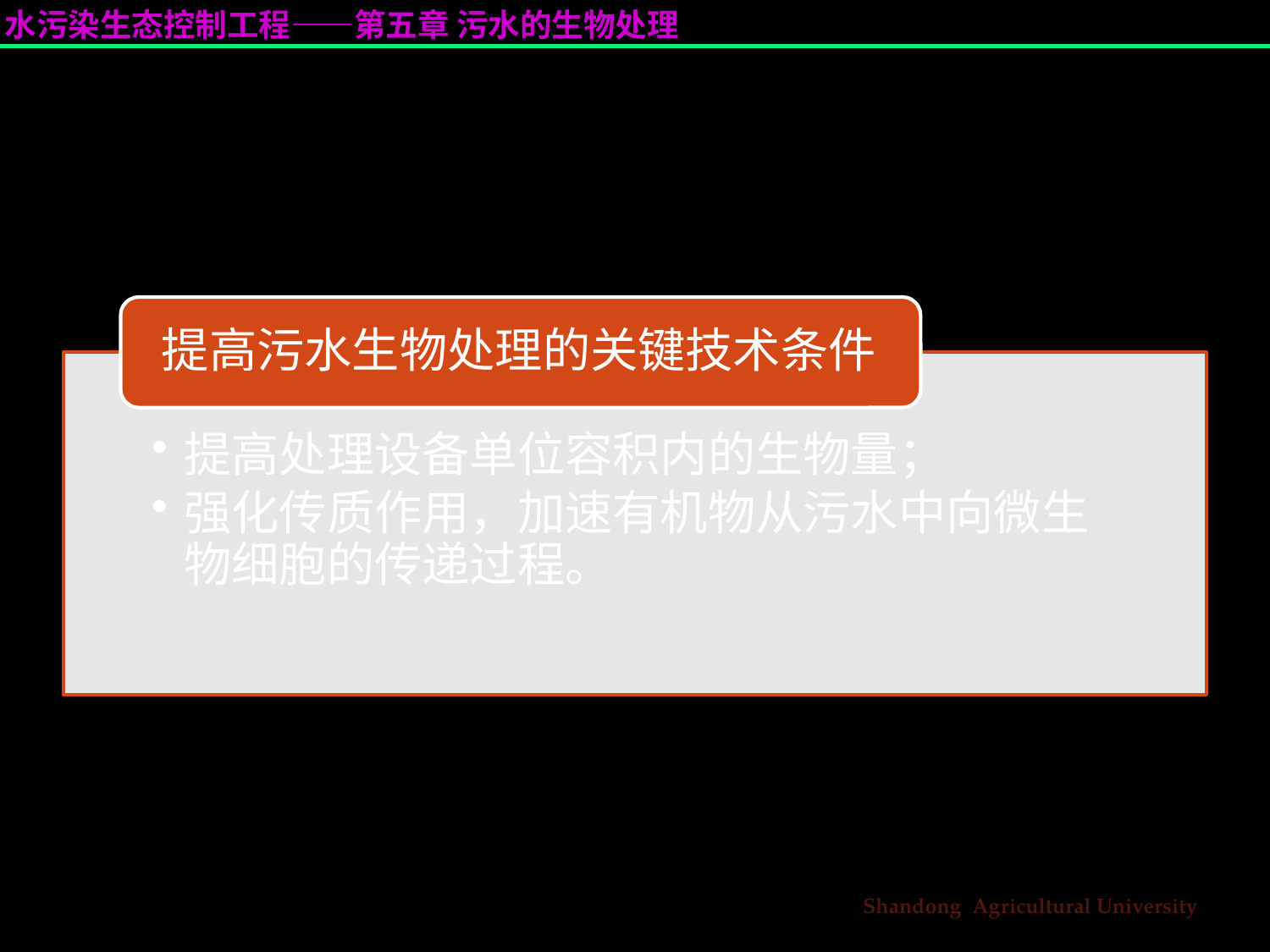

#
提高处理设备单位容积内的生物量；
强化传质作用，加速有机物从污水中向微生物细胞的传递过程。
提高污水生物处理的关键技术条件